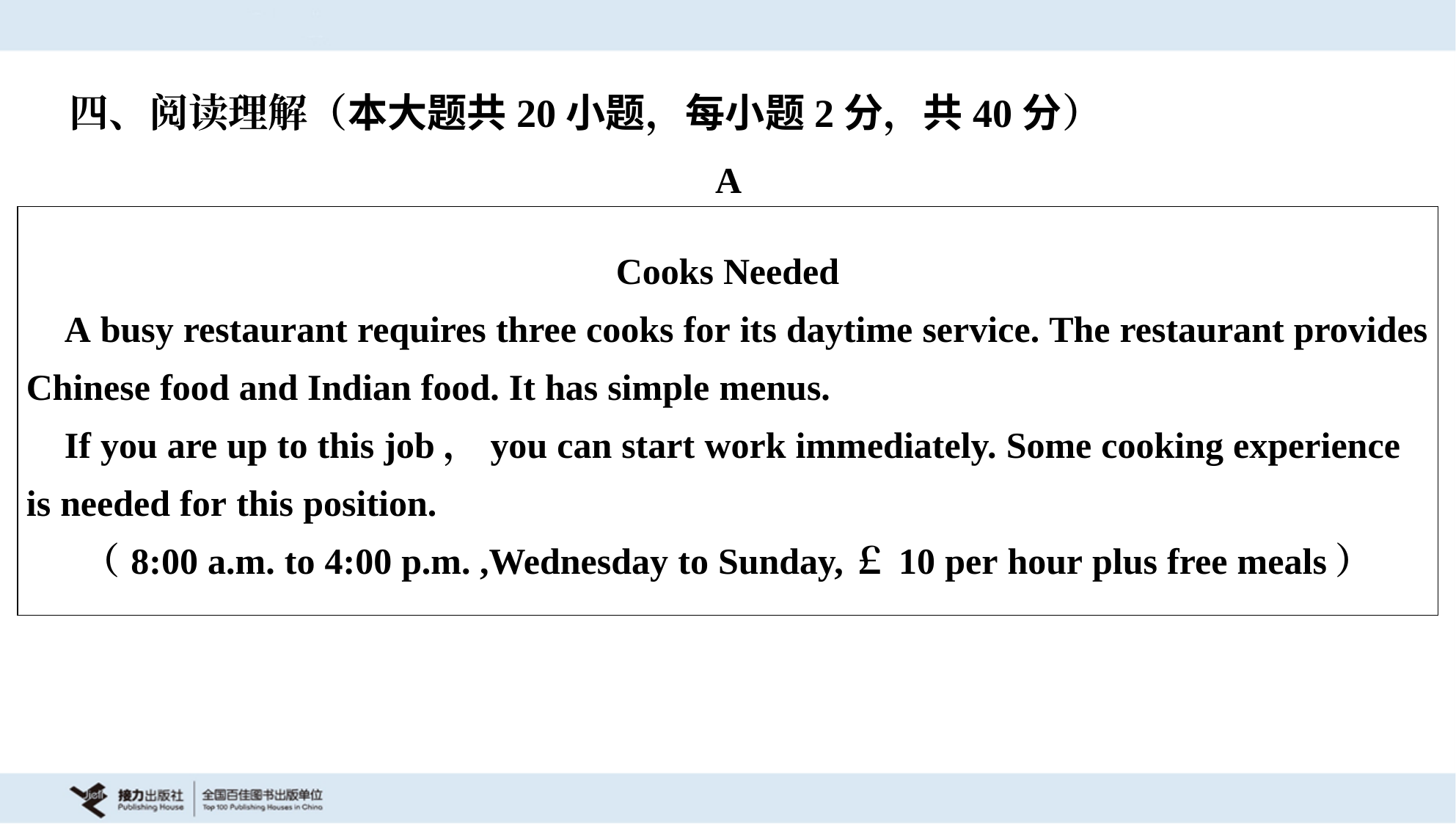

四、阅读理解（本大题共20小题，每小题2分，共40分）
A
| Cooks Needed A busy restaurant requires three cooks for its daytime service. The restaurant provides Chinese food and Indian food. It has simple menus. If you are up to this job，you can start work immediately. Some cooking experience is needed for this position. （8:00 a.m. to 4:00 p.m. ,Wednesday to Sunday,￡10 per hour plus free meals） |
| --- |